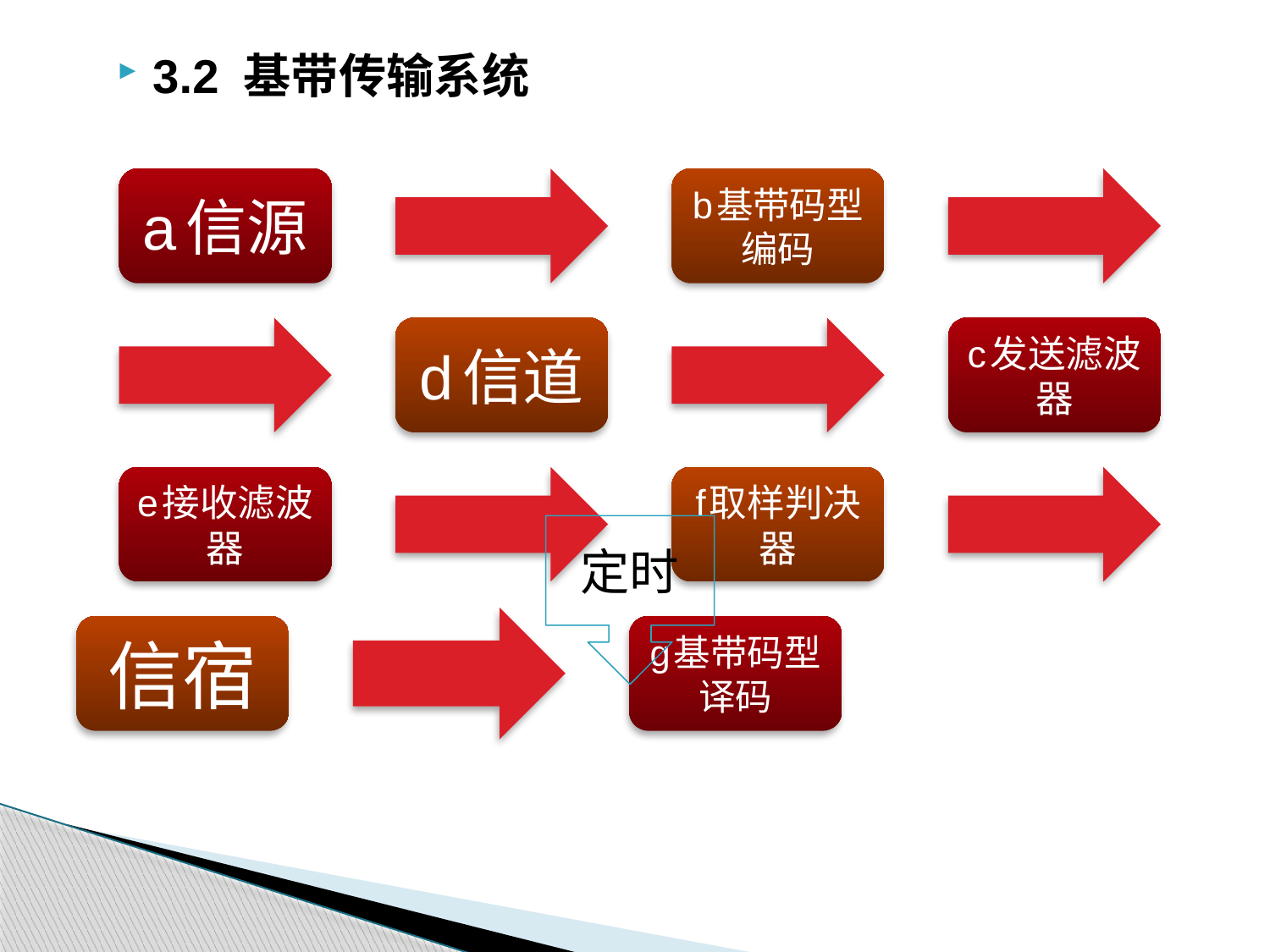

3.2 基带传输系统

a信源
b基带码型编码
c发送滤波器
d信道
e接收滤波器
f取样判决器
g基带码型译码
信宿
定时